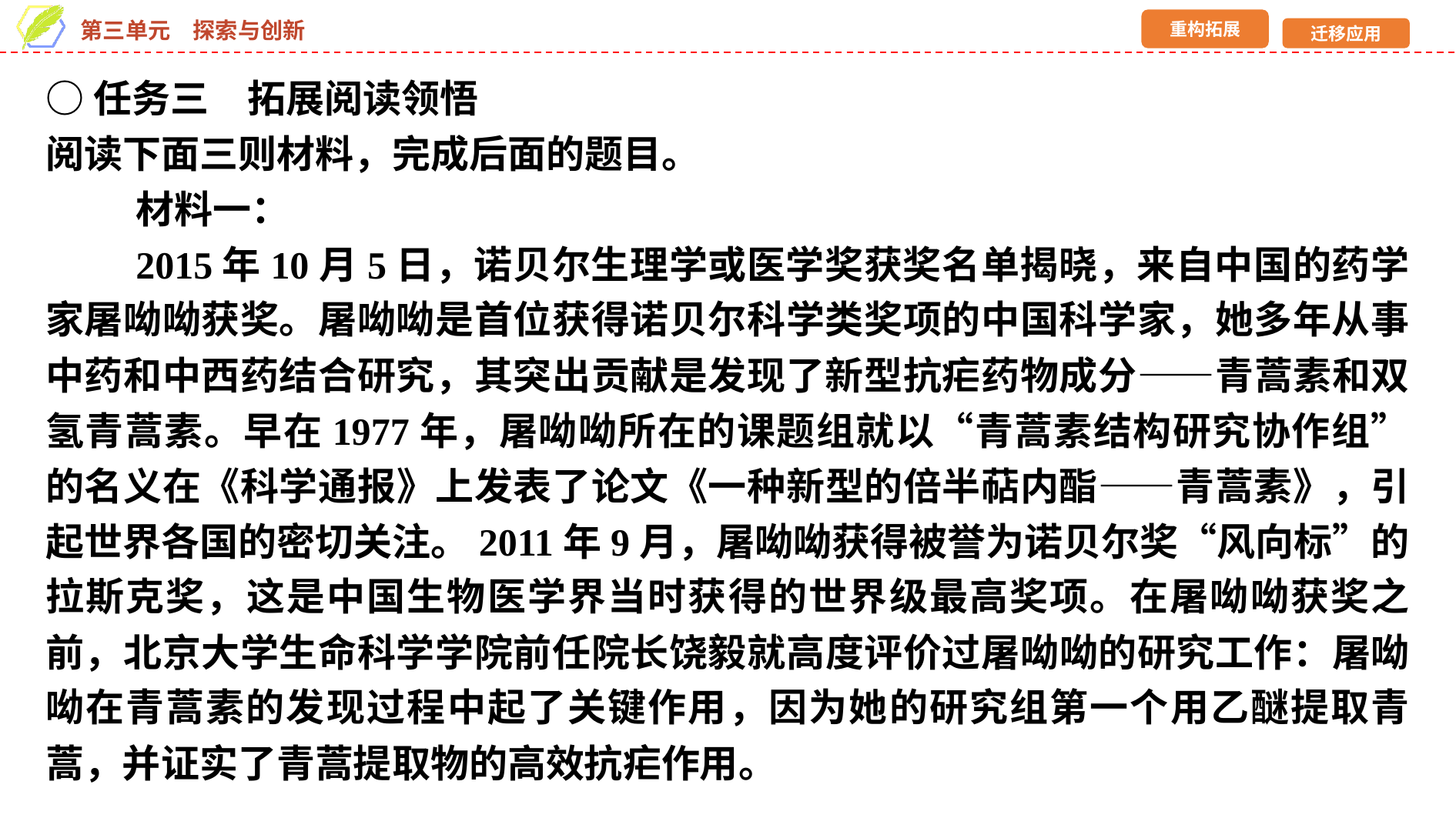

○任务三　拓展阅读领悟
阅读下面三则材料，完成后面的题目。
材料一：
2015年10月5日，诺贝尔生理学或医学奖获奖名单揭晓，来自中国的药学家屠呦呦获奖。屠呦呦是首位获得诺贝尔科学类奖项的中国科学家，她多年从事中药和中西药结合研究，其突出贡献是发现了新型抗疟药物成分——青蒿素和双氢青蒿素。早在1977年，屠呦呦所在的课题组就以“青蒿素结构研究协作组”的名义在《科学通报》上发表了论文《一种新型的倍半萜内酯——青蒿素》，引起世界各国的密切关注。2011年9月，屠呦呦获得被誉为诺贝尔奖“风向标”的拉斯克奖，这是中国生物医学界当时获得的世界级最高奖项。在屠呦呦获奖之前，北京大学生命科学学院前任院长饶毅就高度评价过屠呦呦的研究工作：屠呦呦在青蒿素的发现过程中起了关键作用，因为她的研究组第一个用乙醚提取青蒿，并证实了青蒿提取物的高效抗疟作用。